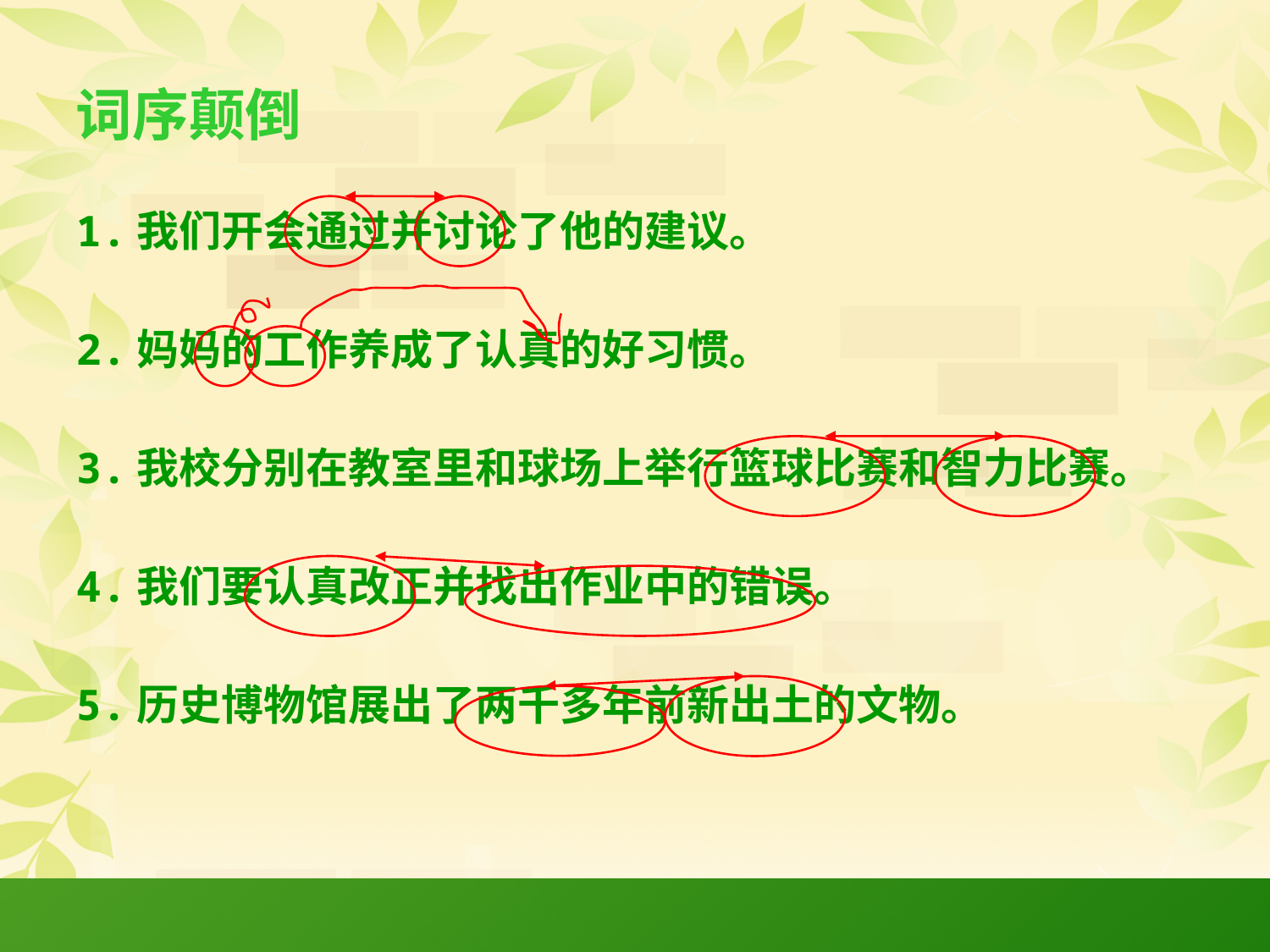

# 词序颠倒

1.我们开会通过并讨论了他的建议。

2.妈妈的工作养成了认真的好习惯。

3.我校分别在教室里和球场上举行篮球比赛和智力比赛。

4.我们要认真改正并找出作业中的错误。

5.历史博物馆展出了两千多年前新出土的文物。